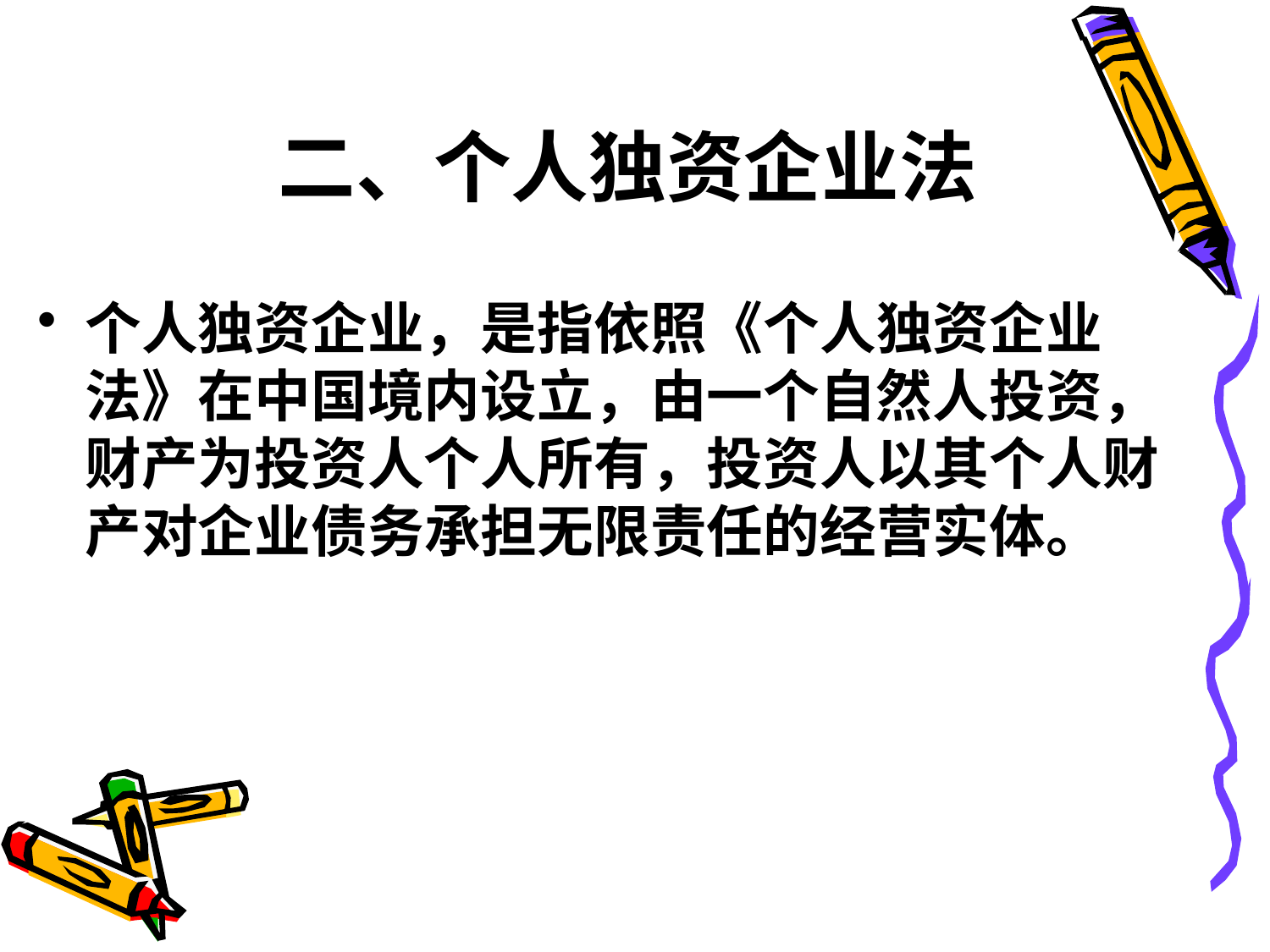

# 二、个人独资企业法
个人独资企业，是指依照《个人独资企业法》在中国境内设立，由一个自然人投资，财产为投资人个人所有，投资人以其个人财产对企业债务承担无限责任的经营实体。